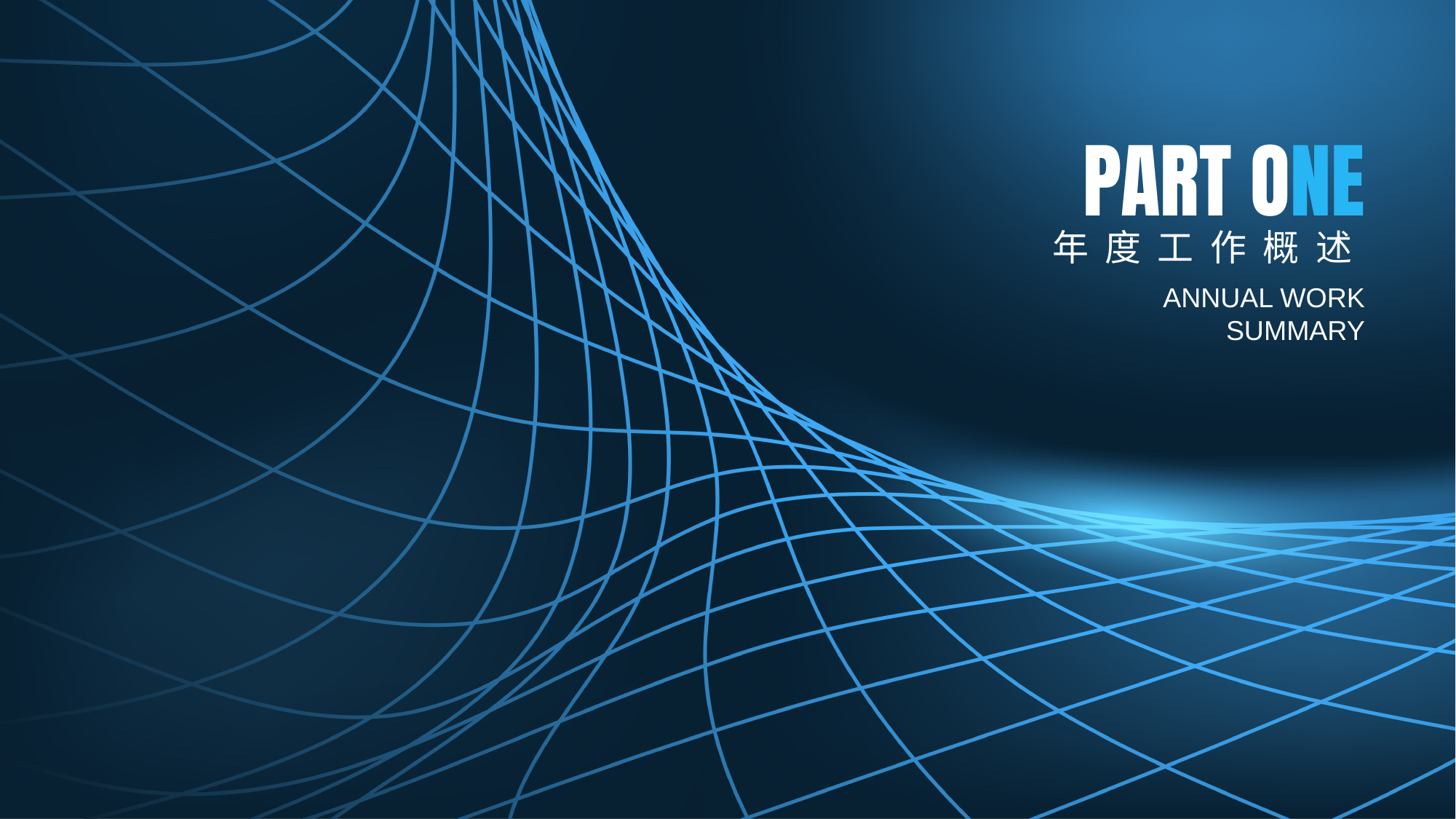

PART ONE
年  度  工  作  概  述
ANNUAL WORK SUMMARY